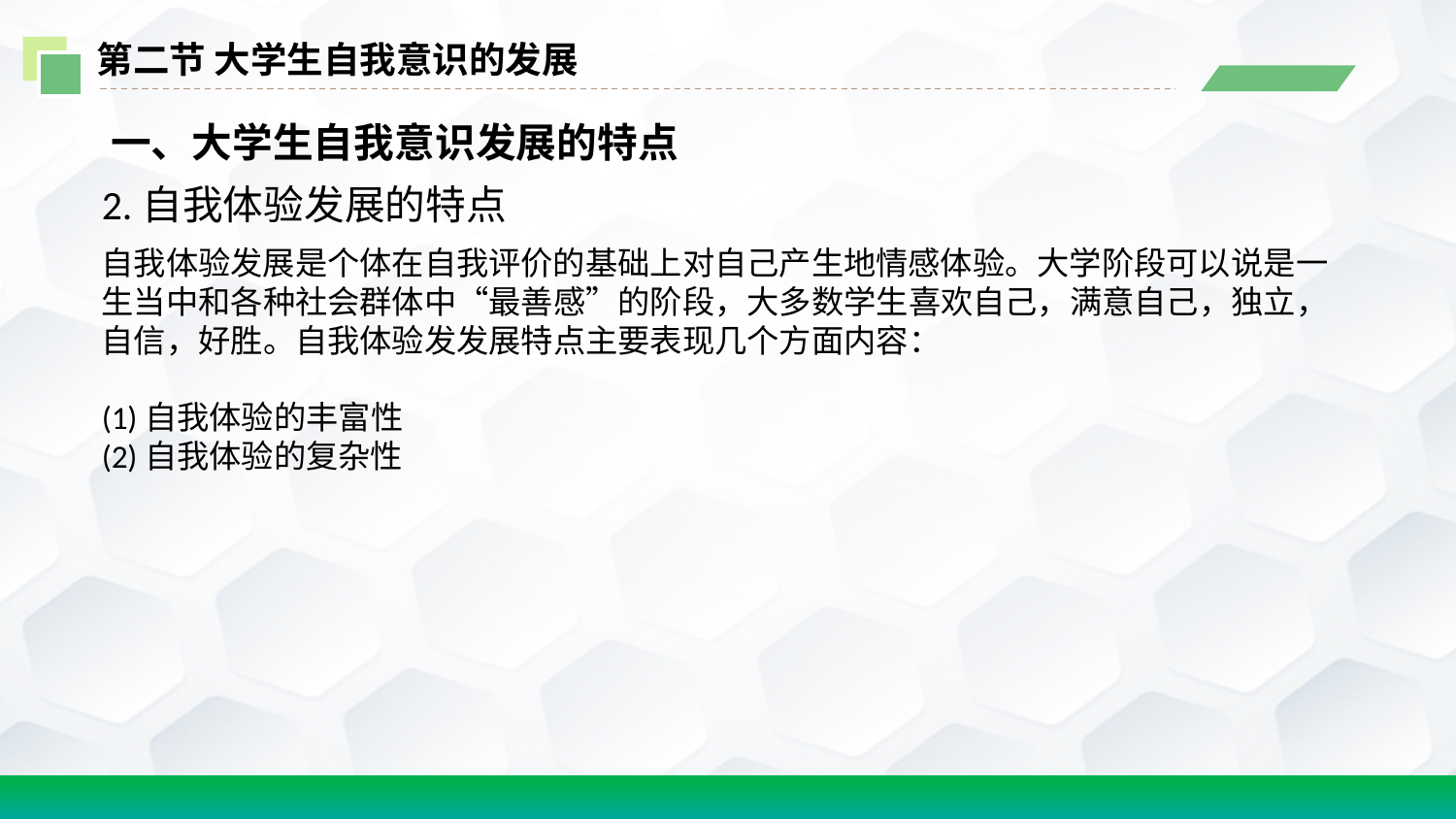

第二节 大学生自我意识的发展
 一、大学生自我意识发展的特点
2.自我体验发展的特点
自我体验发展是个体在自我评价的基础上对自己产生地情感体验。大学阶段可以说是一生当中和各种社会群体中“最善感”的阶段，大多数学生喜欢自己，满意自己，独立，自信，好胜。自我体验发发展特点主要表现几个方面内容：

(1)自我体验的丰富性
(2)自我体验的复杂性